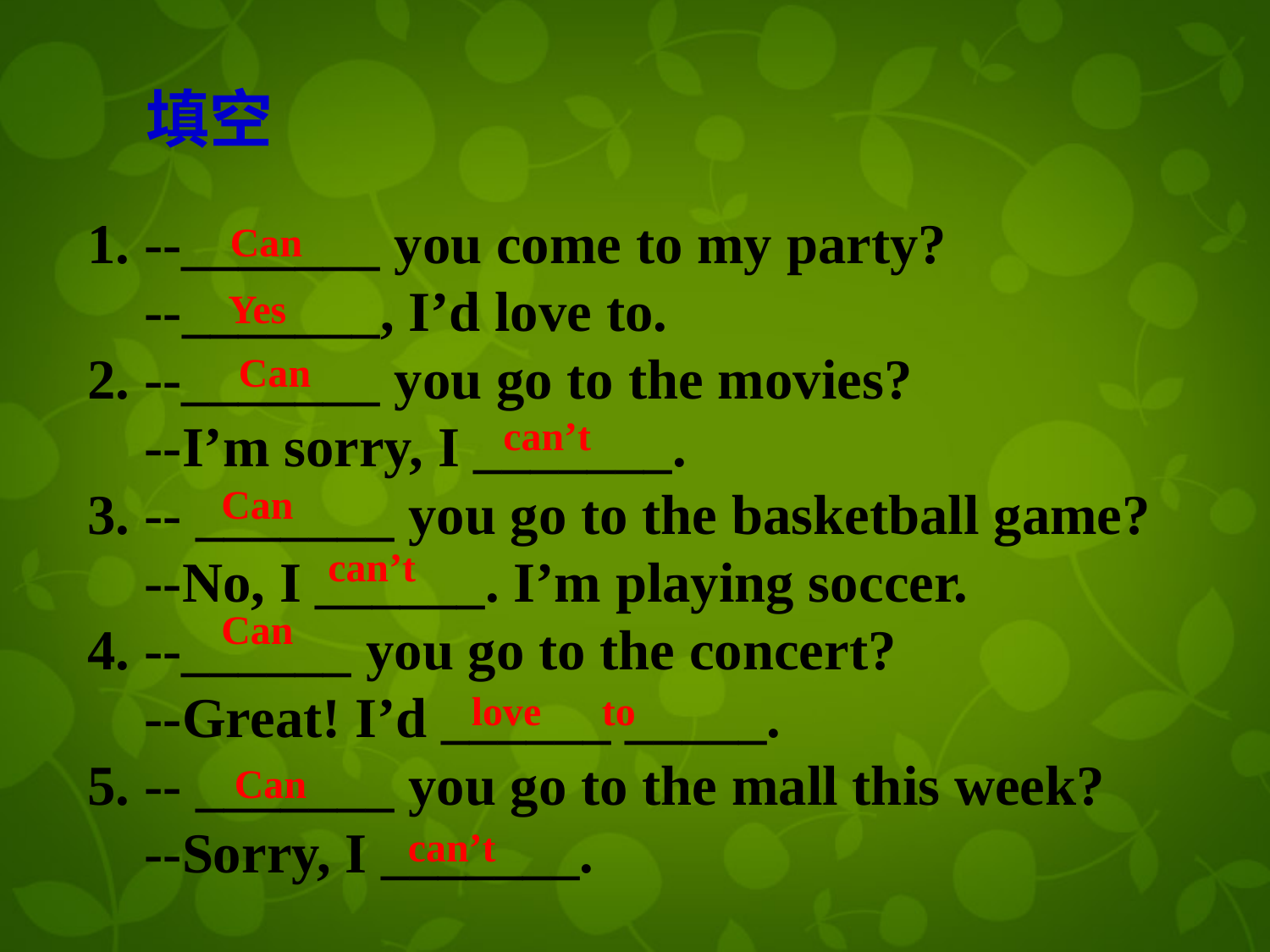

# 填空
1. --_______ you come to my party?
    --_______, I’d love to.
2. --_______ you go to the movies?
    --I’m sorry, I _______.
3. -- _______ you go to the basketball game?
    --No, I ______. I’m playing soccer.
4. --______ you go to the concert?
    --Great! I’d ______ _____.
5. -- _______ you go to the mall this week?
    --Sorry, I _______.
Can
Yes
Can
can’t
Can
can’t
Can
love      to
Can
can’t